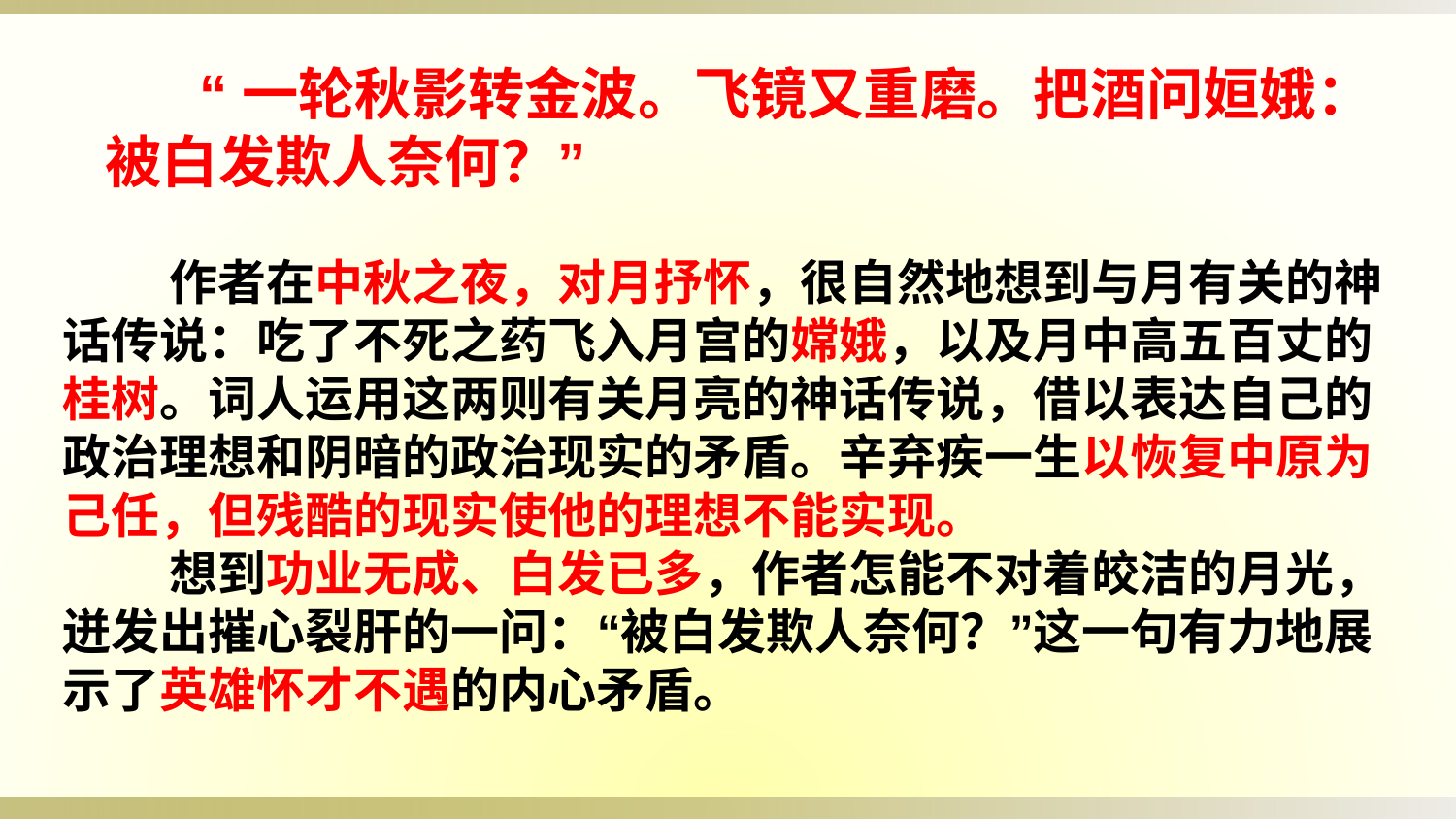

“一轮秋影转金波。飞镜又重磨。把酒问姮娥：被白发欺人奈何？”
       作者在中秋之夜，对月抒怀，很自然地想到与月有关的神话传说：吃了不死之药飞入月宫的嫦娥，以及月中高五百丈的桂树。词人运用这两则有关月亮的神话传说，借以表达自己的政治理想和阴暗的政治现实的矛盾。辛弃疾一生以恢复中原为己任，但残酷的现实使他的理想不能实现。
       想到功业无成、白发已多，作者怎能不对着皎洁的月光，迸发出摧心裂肝的一问：“被白发欺人奈何？”这一句有力地展示了英雄怀才不遇的内心矛盾。